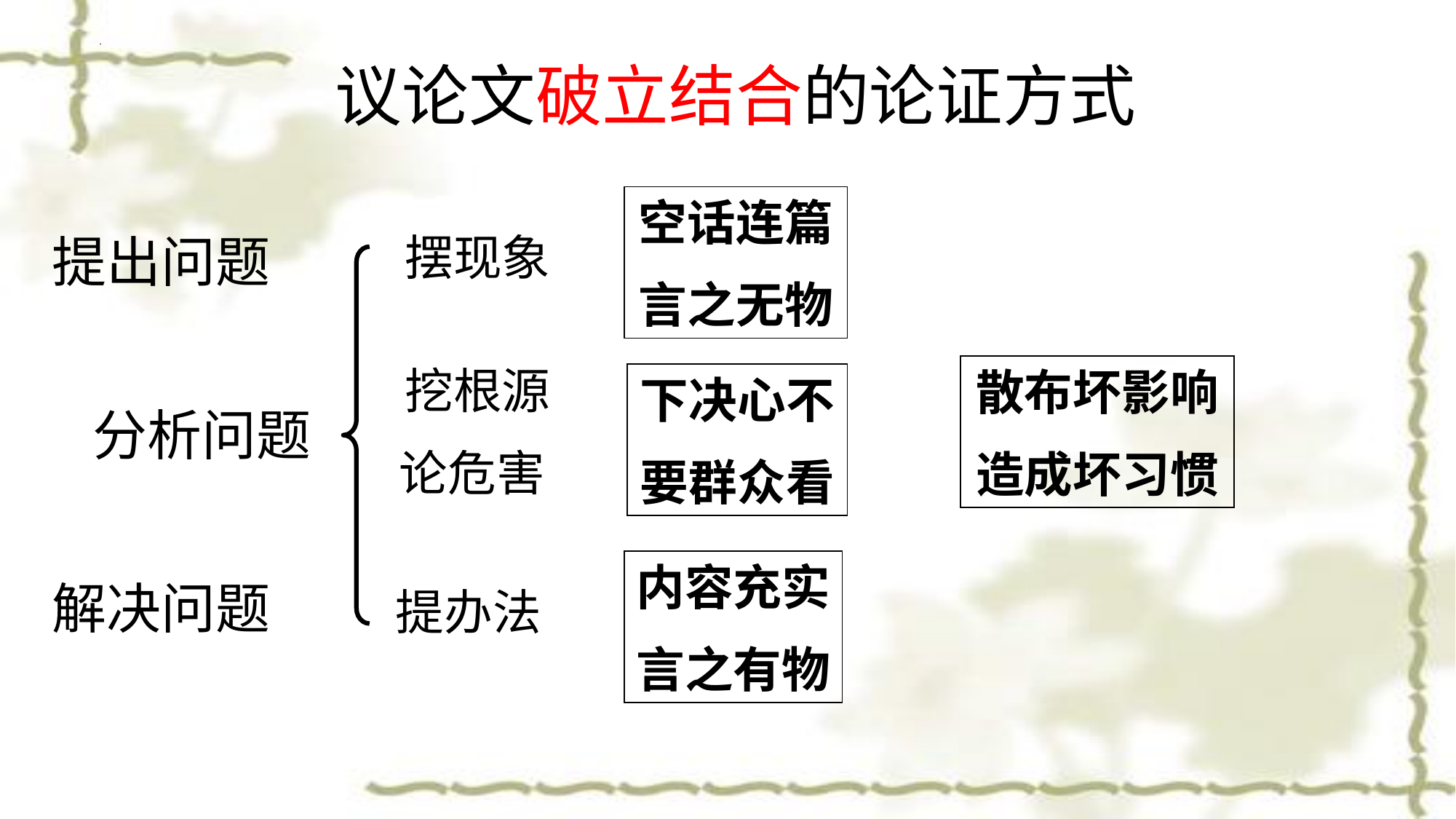

议论文破立结合的论证方式
空话连篇
言之无物
提出问题
摆现象

挖根源
论危害
散布坏影响
造成坏习惯
下决心不
要群众看
分析问题
内容充实
言之有物
解决问题
提办法